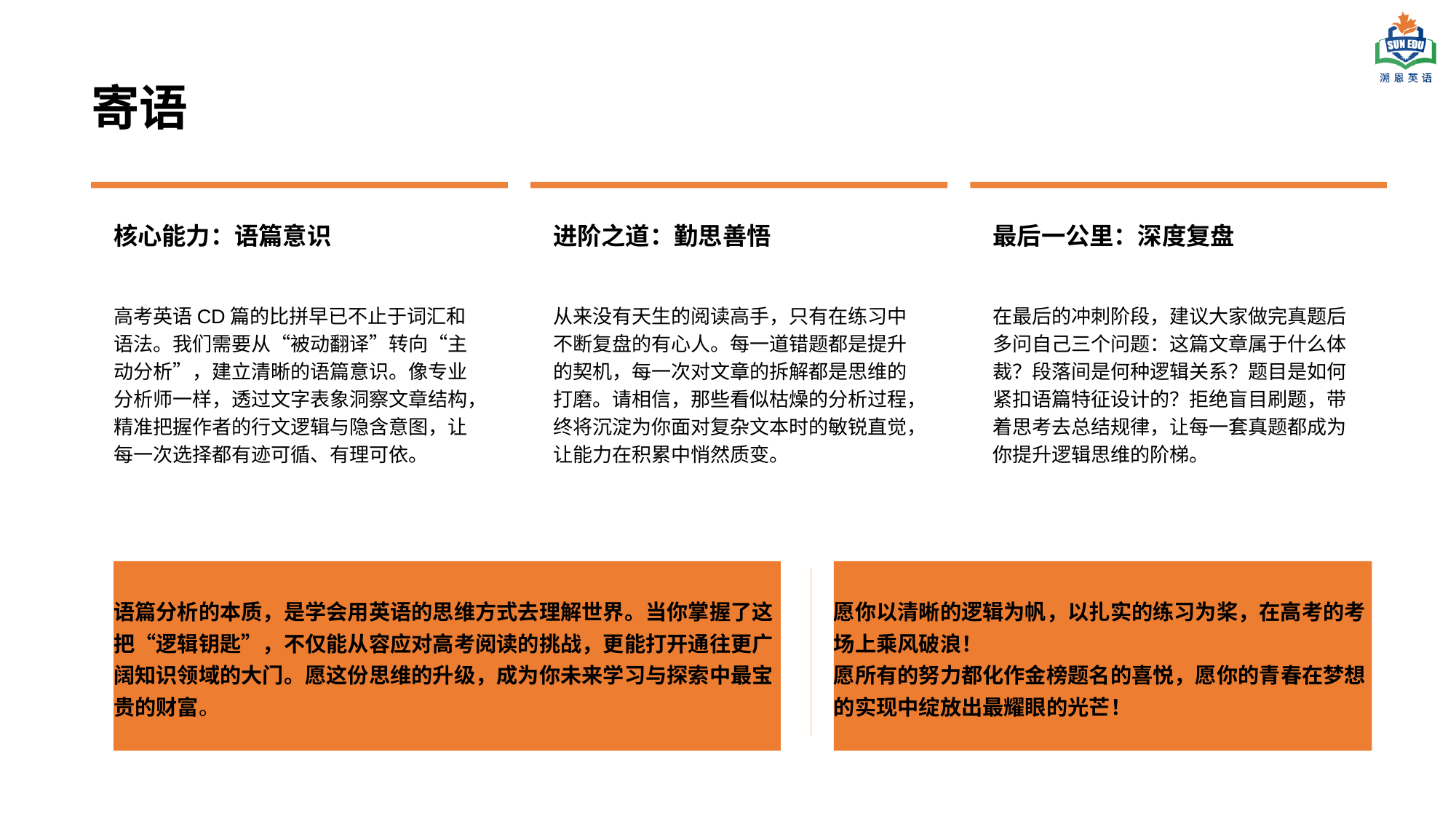

寄语

核心能力：语篇意识
进阶之道：勤思善悟
最后一公里：深度复盘
高考英语CD篇的比拼早已不止于词汇和语法。我们需要从“被动翻译”转向“主动分析”，建立清晰的语篇意识。像专业分析师一样，透过文字表象洞察文章结构，精准把握作者的行文逻辑与隐含意图，让每一次选择都有迹可循、有理可依。
从来没有天生的阅读高手，只有在练习中不断复盘的有心人。每一道错题都是提升的契机，每一次对文章的拆解都是思维的打磨。请相信，那些看似枯燥的分析过程，终将沉淀为你面对复杂文本时的敏锐直觉，让能力在积累中悄然质变。
在最后的冲刺阶段，建议大家做完真题后多问自己三个问题：这篇文章属于什么体裁？段落间是何种逻辑关系？题目是如何紧扣语篇特征设计的？拒绝盲目刷题，带着思考去总结规律，让每一套真题都成为你提升逻辑思维的阶梯。

语篇分析的本质，是学会用英语的思维方式去理解世界。当你掌握了这把“逻辑钥匙”，不仅能从容应对高考阅读的挑战，更能打开通往更广阔知识领域的大门。愿这份思维的升级，成为你未来学习与探索中最宝贵的财富。
愿你以清晰的逻辑为帆，以扎实的练习为桨，在高考的考场上乘风破浪！
愿所有的努力都化作金榜题名的喜悦，愿你的青春在梦想的实现中绽放出最耀眼的光芒！